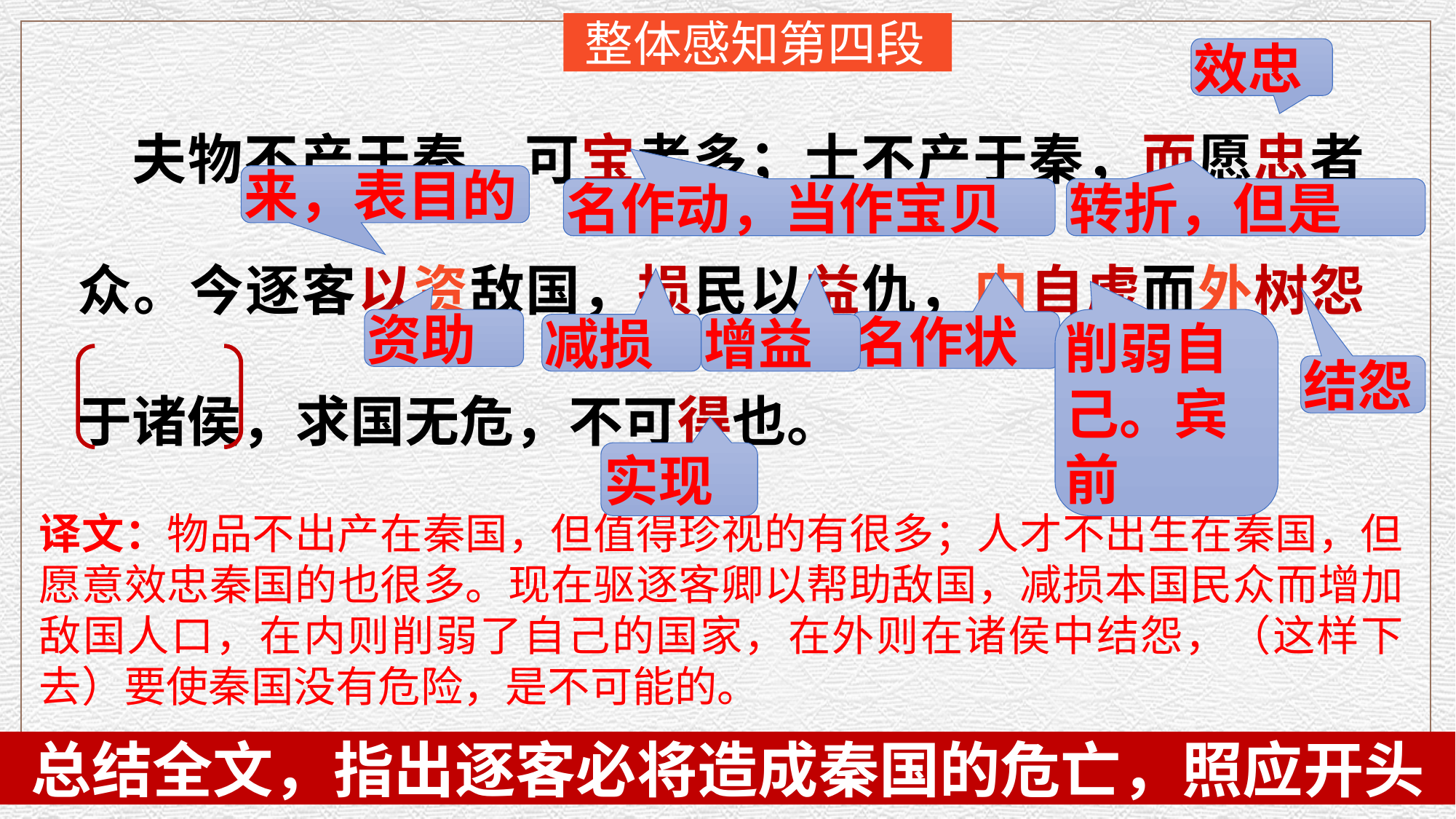

整体感知第四段
效忠
夫物不产于秦，可宝者多；士不产于秦，而愿忠者众。今逐客以资敌国，损民以益仇，内自虚而外树怨于诸侯，求国无危，不可得也。
来，表目的
名作动，当作宝贝
转折，但是
资助
削弱自己。宾前
名作状
减损
增益

结怨
实现
译文：物品不出产在秦国，但值得珍视的有很多；人才不出生在秦国，但愿意效忠秦国的也很多。现在驱逐客卿以帮助敌国，减损本国民众而增加敌国人口，在内则削弱了自己的国家，在外则在诸侯中结怨，（这样下去）要使秦国没有危险，是不可能的。
总结全文，指出逐客必将造成秦国的危亡，照应开头